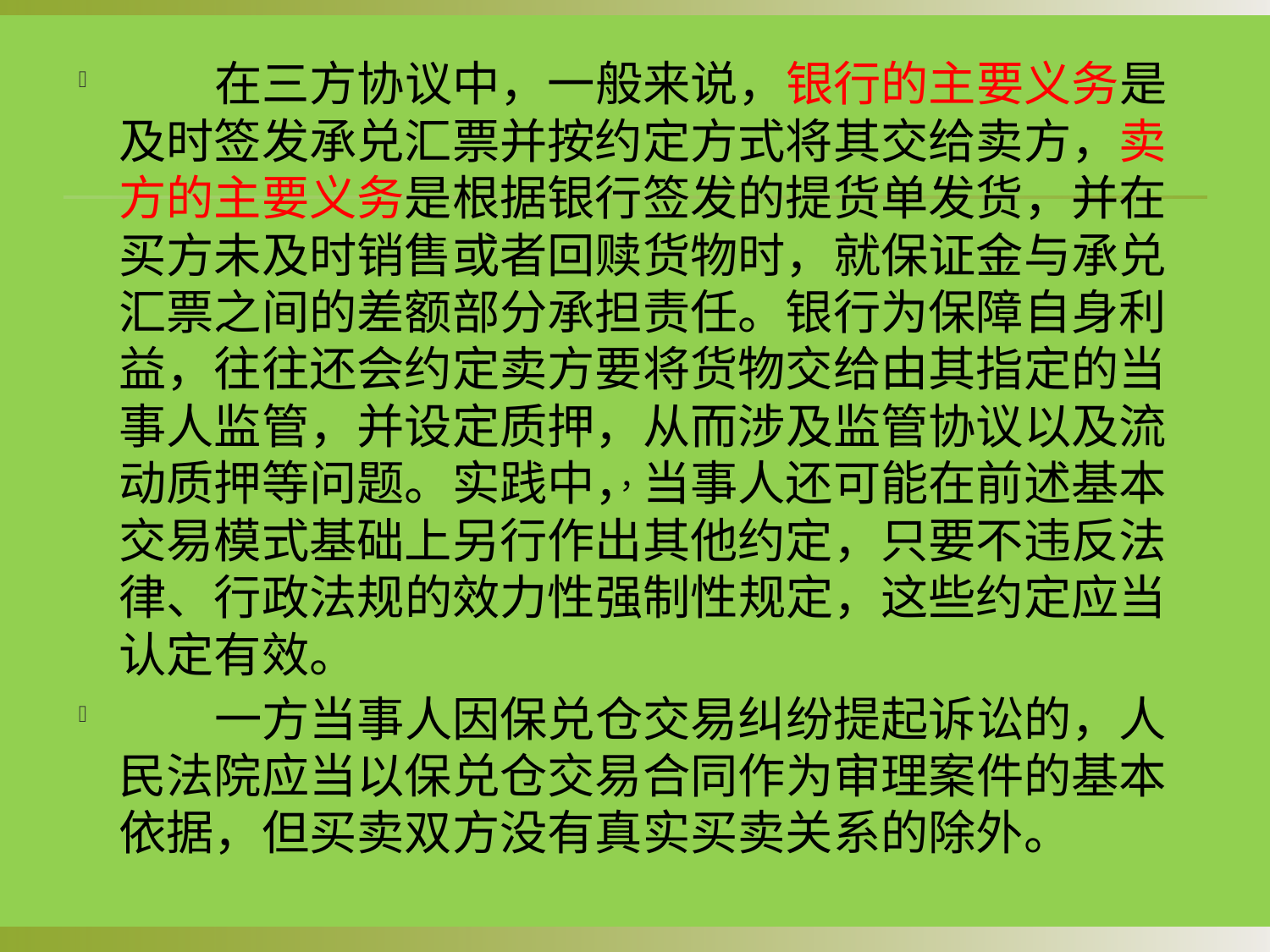

在三方协议中，一般来说，银行的主要义务是及时签发承兑汇票并按约定方式将其交给卖方，卖方的主要义务是根据银行签发的提货单发货，并在买方未及时销售或者回赎货物时，就保证金与承兑汇票之间的差额部分承担责任。银行为保障自身利益，往往还会约定卖方要将货物交给由其指定的当事人监管，并设定质押，从而涉及监管协议以及流动质押等问题。实践中，当事人还可能在前述基本交易模式基础上另行作出其他约定，只要不违反法律、行政法规的效力性强制性规定，这些约定应当认定有效。
        一方当事人因保兑仓交易纠纷提起诉讼的，人民法院应当以保兑仓交易合同作为审理案件的基本依据，但买卖双方没有真实买卖关系的除外。

，